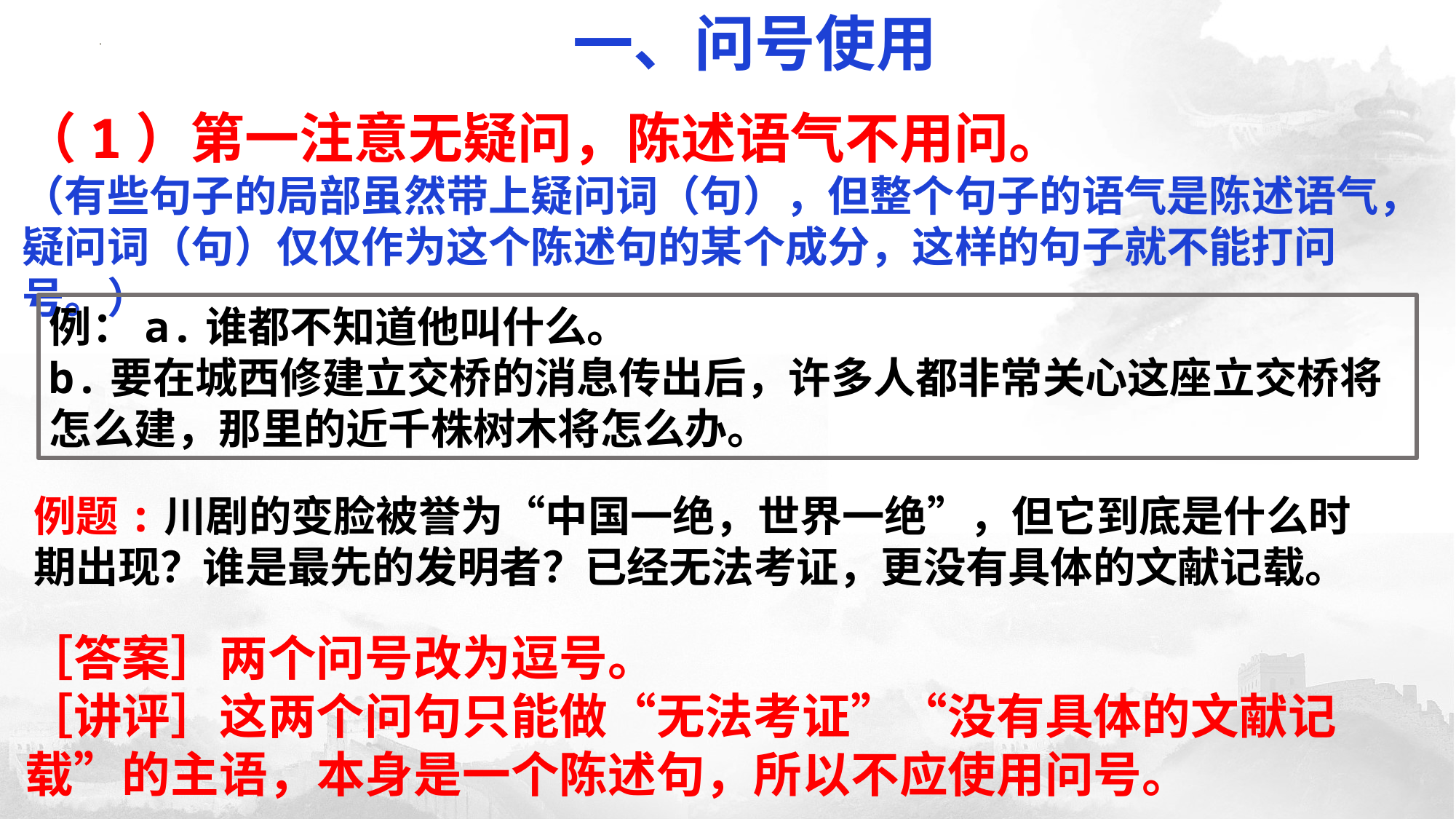

一、问号使用
（1）第一注意无疑问，陈述语气不用问。
（有些句子的局部虽然带上疑问词（句），但整个句子的语气是陈述语气，疑问词（句）仅仅作为这个陈述句的某个成分，这样的句子就不能打问号。）
例：a.谁都不知道他叫什么。
b.要在城西修建立交桥的消息传出后，许多人都非常关心这座立交桥将怎么建，那里的近千株树木将怎么办。
例题:川剧的变脸被誉为“中国一绝，世界一绝”，但它到底是什么时期出现？谁是最先的发明者？已经无法考证，更没有具体的文献记载。
［答案］两个问号改为逗号。
［讲评］这两个问句只能做“无法考证”“没有具体的文献记载”的主语，本身是一个陈述句，所以不应使用问号。